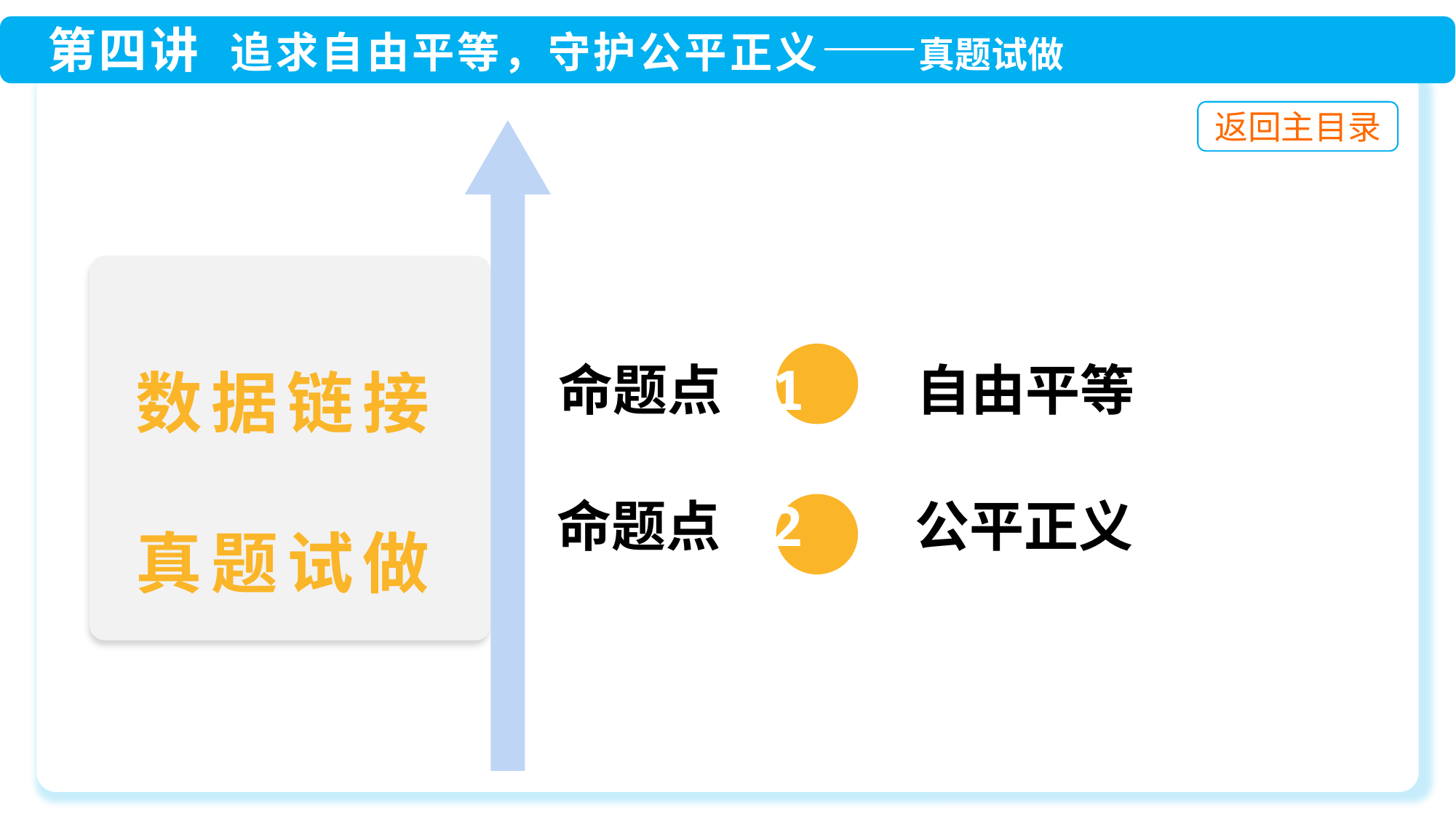

命题点   1   自由平等
命题点   2   公平正义
数据链接
真题试做